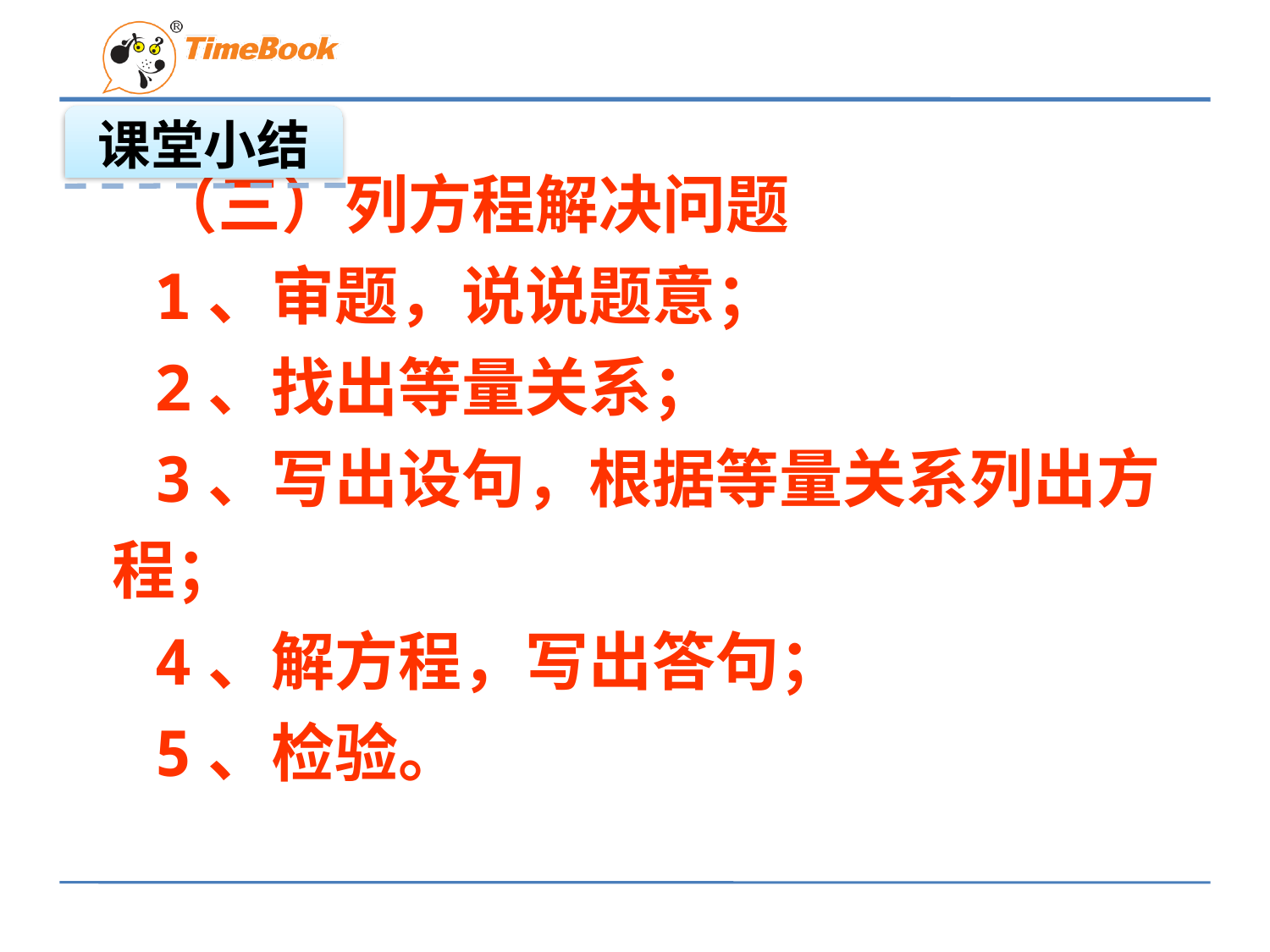

课堂小结
（三）列方程解决问题
1、审题，说说题意；
2、找出等量关系；
3、写出设句，根据等量关系列出方程；
4、解方程，写出答句；
5、检验。